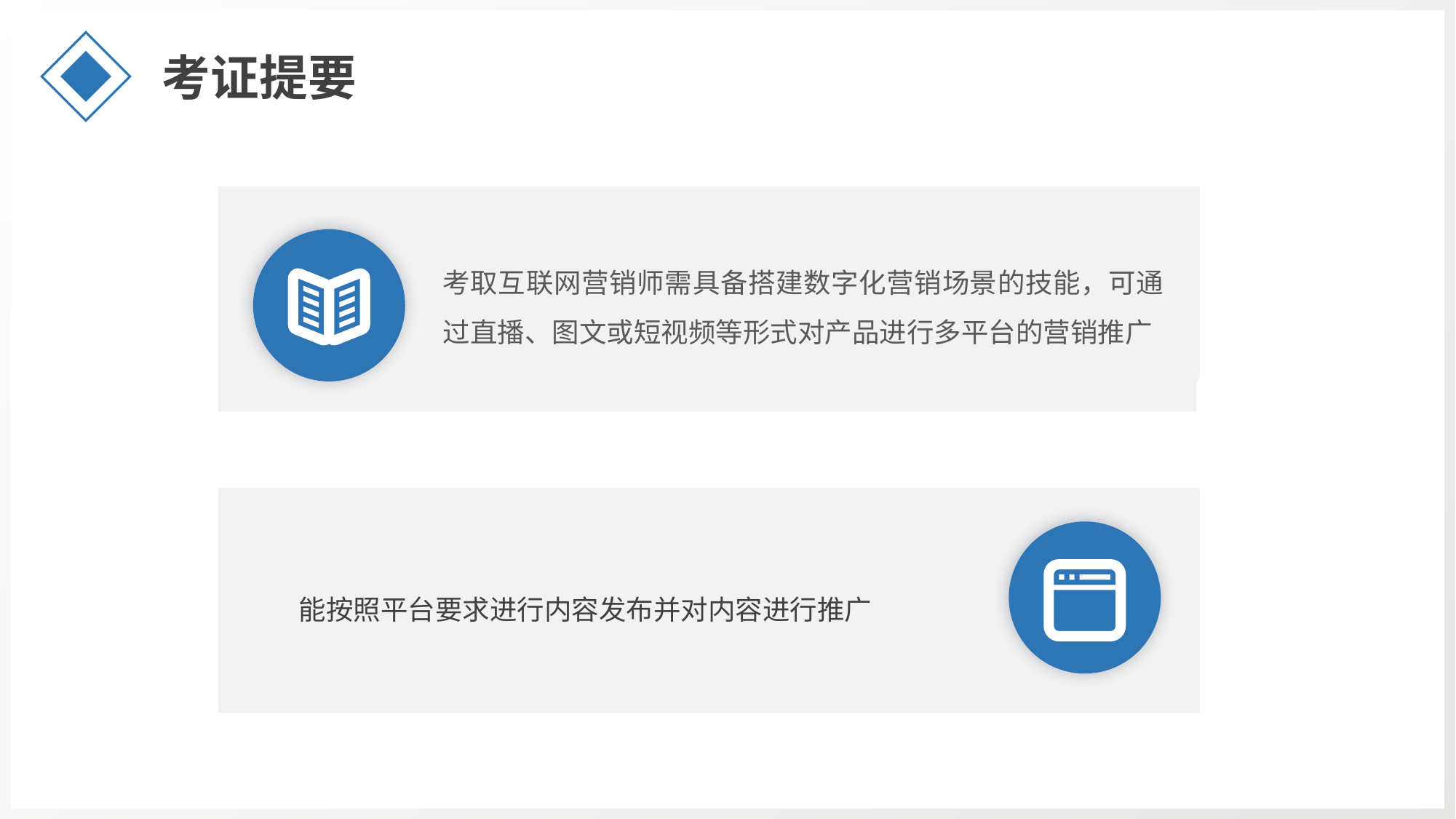

考证提要

考取互联网营销师需具备搭建数字化营销场景的技能，可通过直播、图文或短视频等形式对产品进行多平台的营销推广

能按照平台要求进行内容发布并对内容进行推广